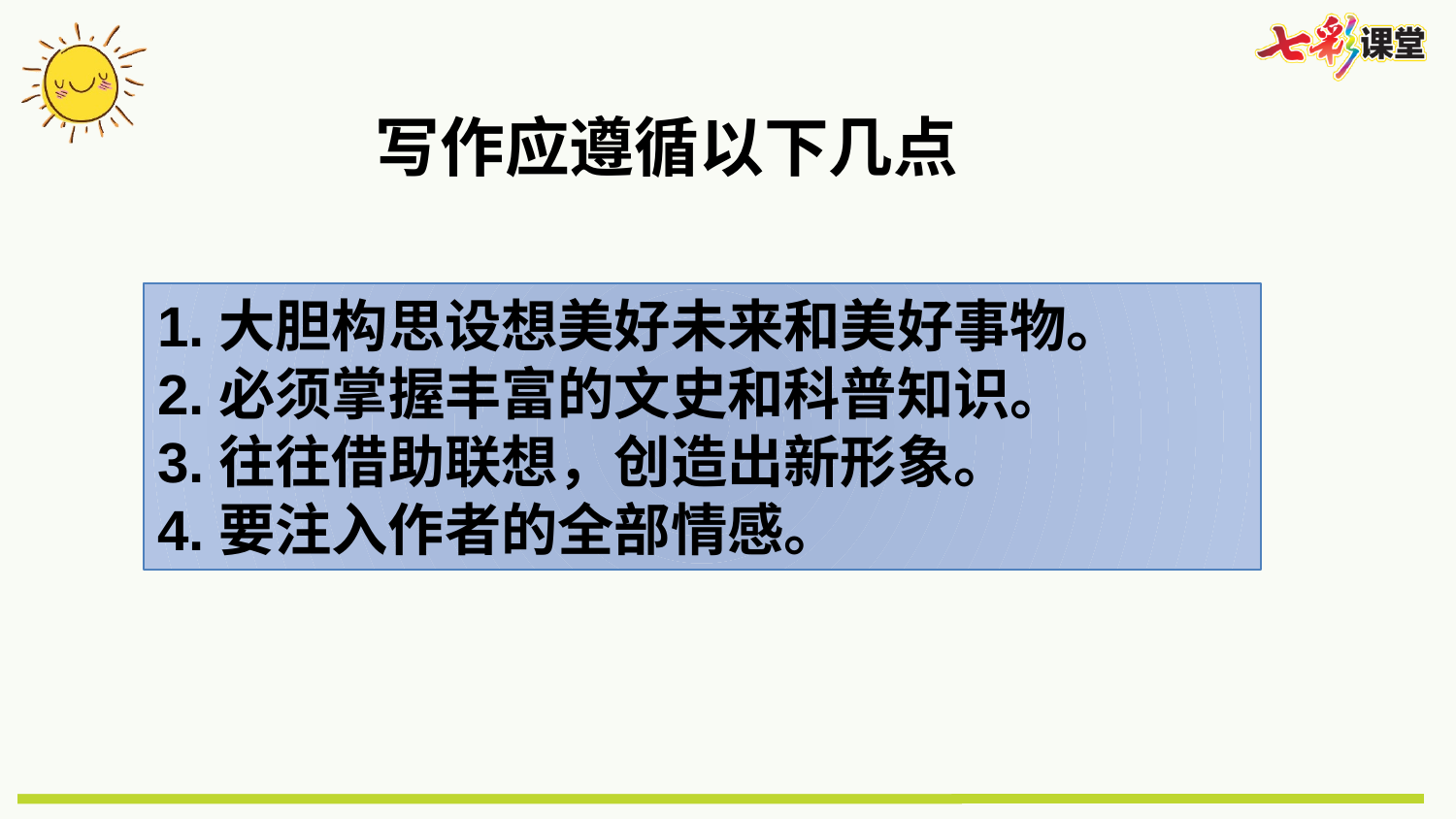

写作应遵循以下几点
1.大胆构思设想美好未来和美好事物。
2.必须掌握丰富的文史和科普知识。
3.往往借助联想，创造出新形象。
4.要注入作者的全部情感。